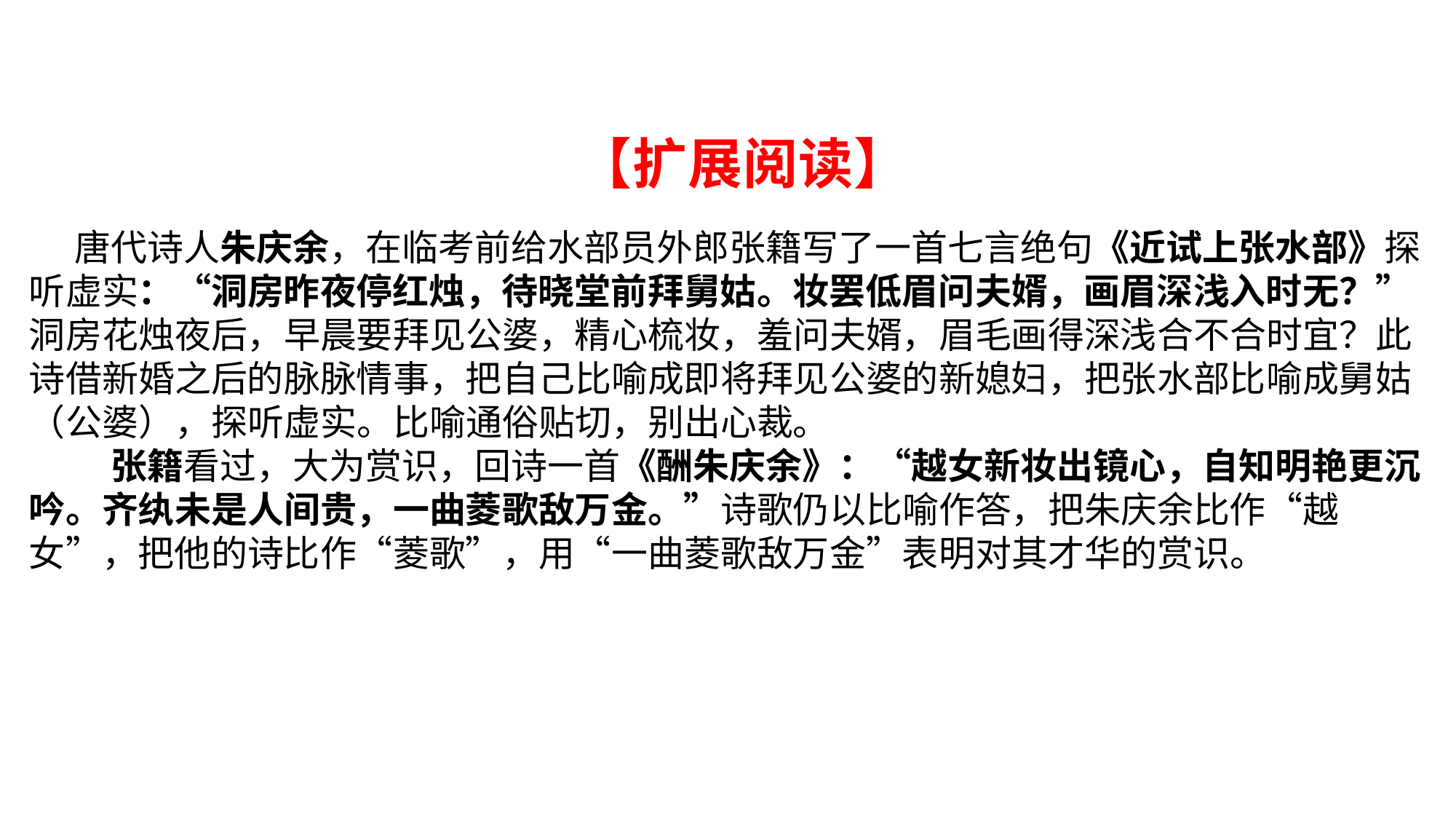

【扩展阅读】

唐代诗人朱庆余，在临考前给水部员外郎张籍写了一首七言绝句《近试上张水部》探听虚实：“洞房昨夜停红烛，待晓堂前拜舅姑。妆罢低眉问夫婿，画眉深浅入时无？”洞房花烛夜后，早晨要拜见公婆，精心梳妆，羞问夫婿，眉毛画得深浅合不合时宜？此诗借新婚之后的脉脉情事，把自己比喻成即将拜见公婆的新媳妇，把张水部比喻成舅姑（公婆），探听虚实。比喻通俗贴切，别出心裁。
　张籍看过，大为赏识，回诗一首《酬朱庆余》：“越女新妆出镜心，自知明艳更沉吟。齐纨未是人间贵，一曲菱歌敌万金。”诗歌仍以比喻作答，把朱庆余比作“越女”，把他的诗比作“菱歌”，用“一曲菱歌敌万金”表明对其才华的赏识。